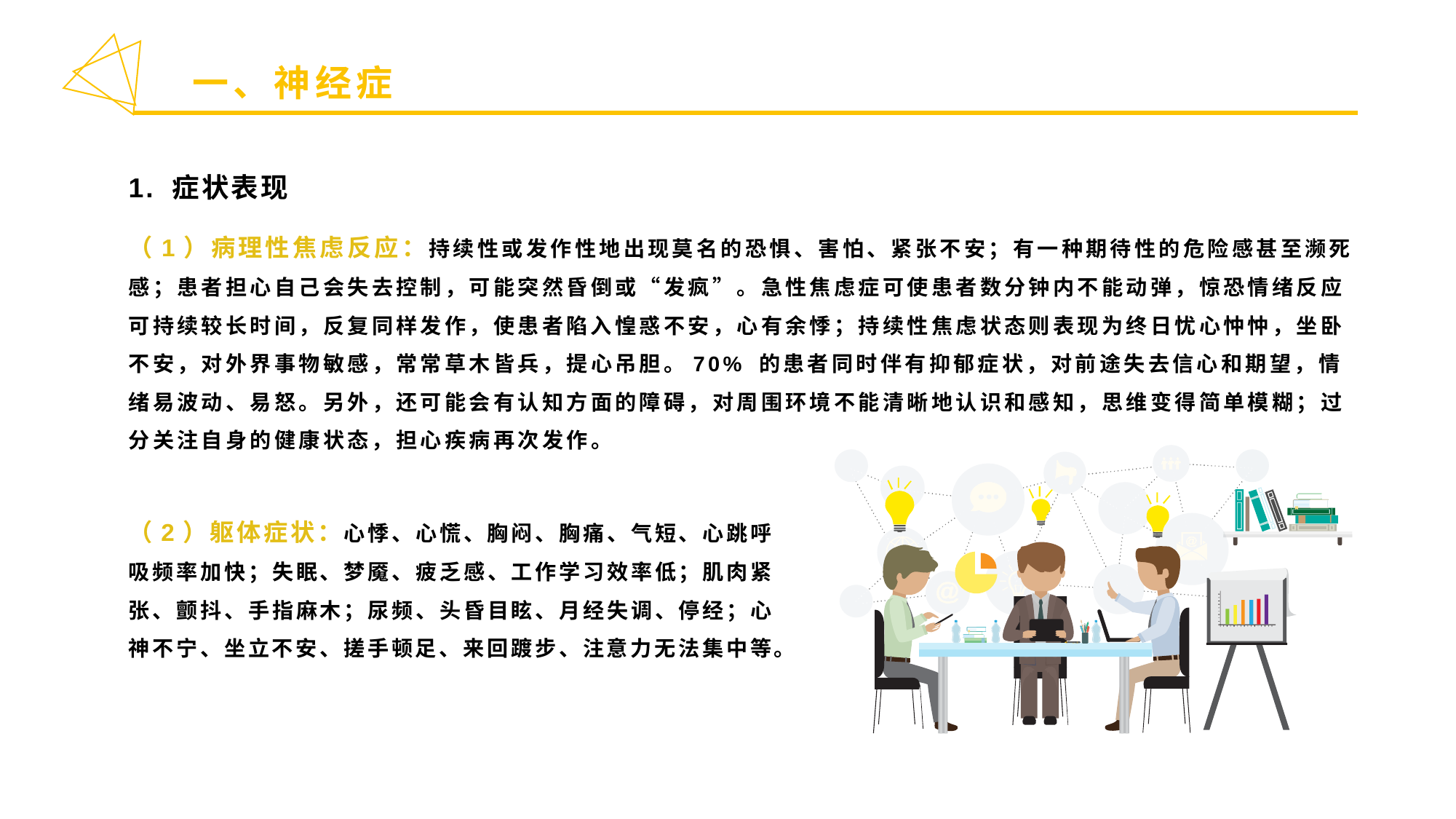

一、神经症
1. 症状表现
（1）病理性焦虑反应：持续性或发作性地出现莫名的恐惧、害怕、紧张不安；有一种期待性的危险感甚至濒死感；患者担心自己会失去控制，可能突然昏倒或“发疯”。急性焦虑症可使患者数分钟内不能动弹，惊恐情绪反应可持续较长时间，反复同样发作，使患者陷入惶惑不安，心有余悸；持续性焦虑状态则表现为终日忧心忡忡，坐卧不安，对外界事物敏感，常常草木皆兵，提心吊胆。70% 的患者同时伴有抑郁症状，对前途失去信心和期望，情绪易波动、易怒。另外，还可能会有认知方面的障碍，对周围环境不能清晰地认识和感知，思维变得简单模糊；过分关注自身的健康状态，担心疾病再次发作。

（2）躯体症状：心悸、心慌、胸闷、胸痛、气短、心跳呼吸频率加快；失眠、梦魇、疲乏感、工作学习效率低；肌肉紧张、颤抖、手指麻木；尿频、头昏目眩、月经失调、停经；心神不宁、坐立不安、搓手顿足、来回踱步、注意力无法集中等。